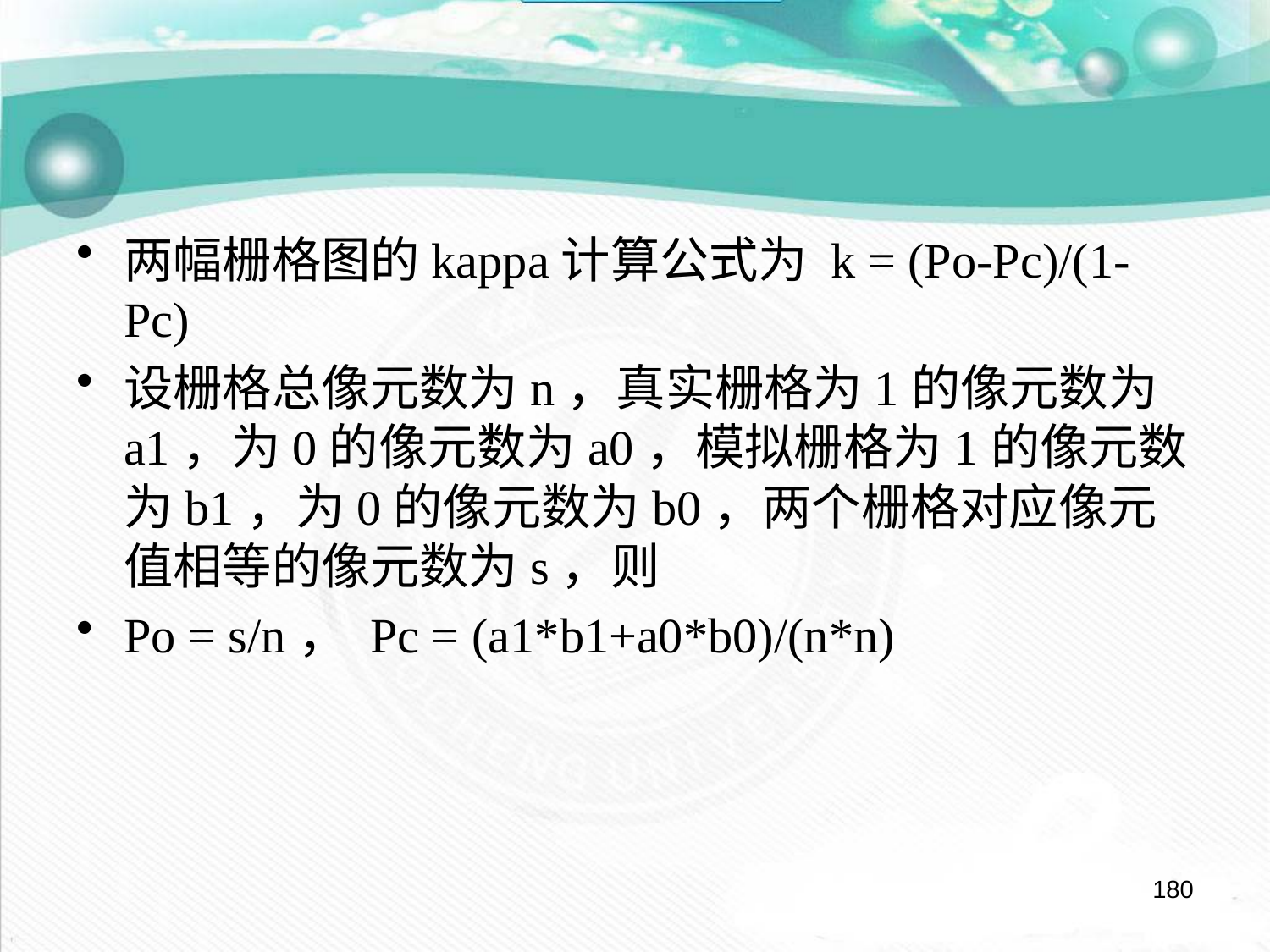

#
两幅栅格图的kappa计算公式为 k = (Po-Pc)/(1-Pc)
设栅格总像元数为n，真实栅格为1的像元数为a1，为0的像元数为a0，模拟栅格为1的像元数为b1，为0的像元数为b0，两个栅格对应像元值相等的像元数为s，则
Po = s/n， Pc = (a1*b1+a0*b0)/(n*n)

180